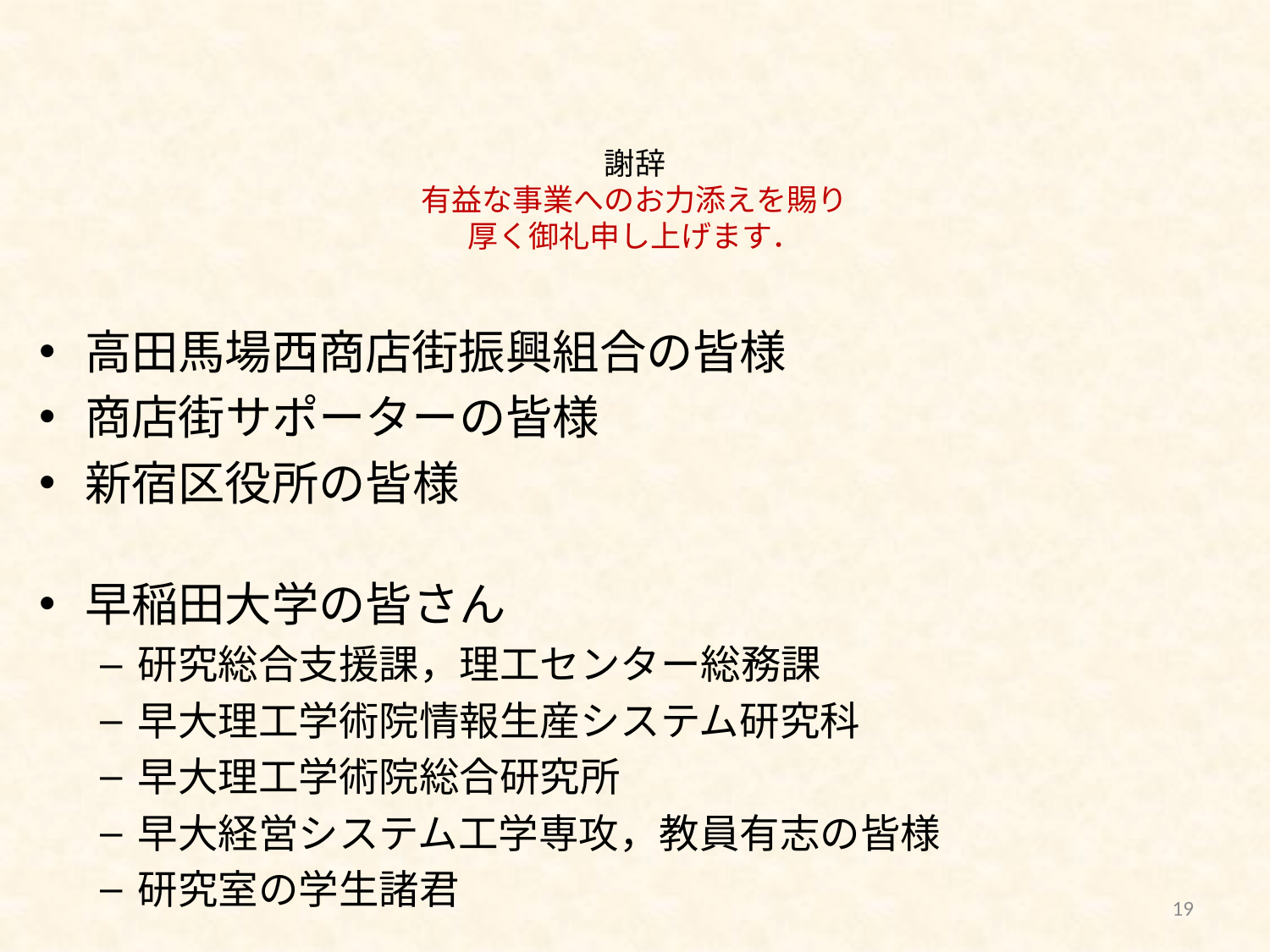

# 謝辞 有益な事業へのお力添えを賜り 厚く御礼申し上げます．
高田馬場西商店街振興組合の皆様
商店街サポーターの皆様
新宿区役所の皆様
早稲田大学の皆さん
研究総合支援課，理工センター総務課
早大理工学術院情報生産システム研究科
早大理工学術院総合研究所
早大経営システム工学専攻，教員有志の皆様
研究室の学生諸君

19